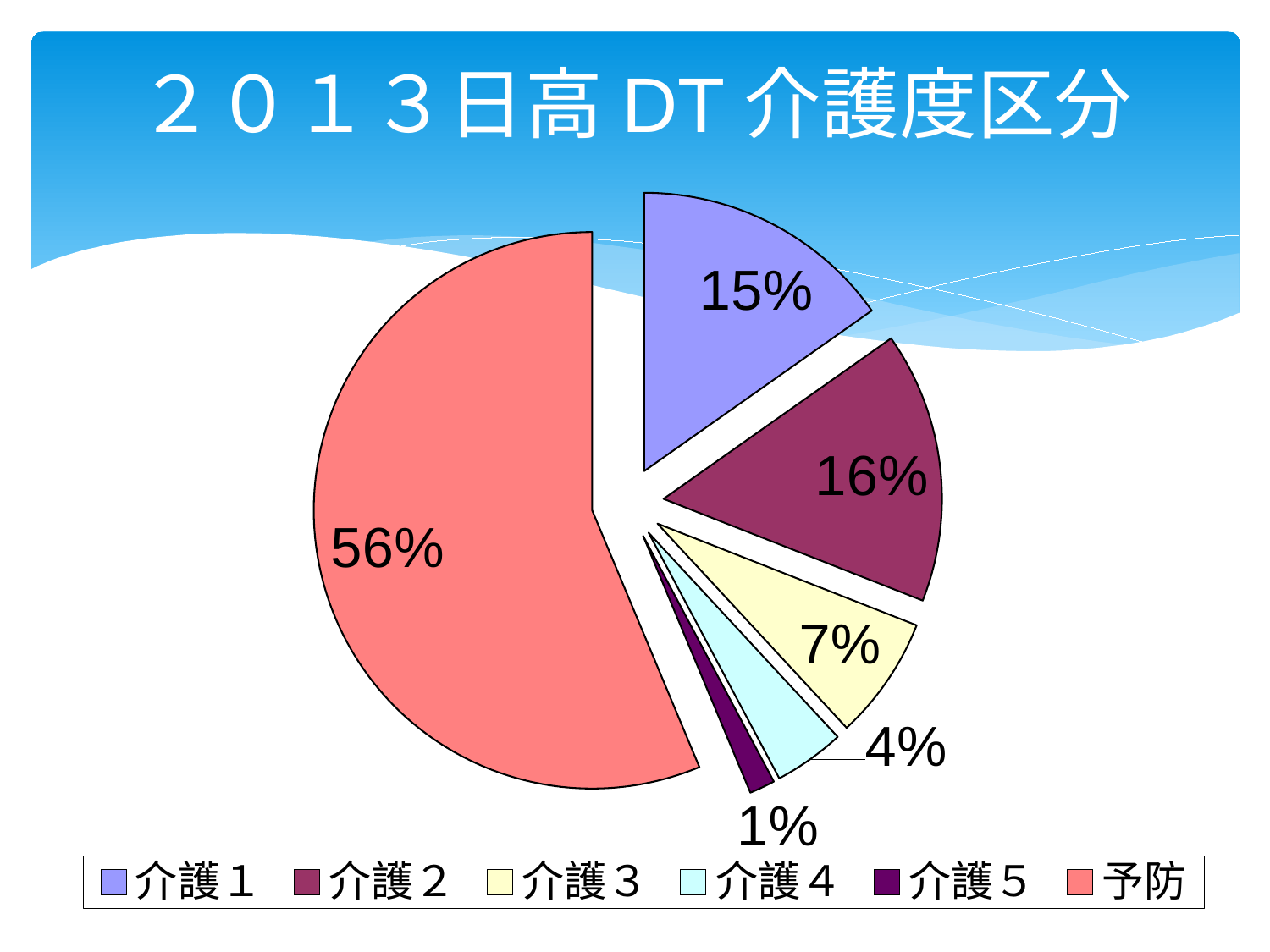

# ２０１３日高DT介護度区分

### Chart

| Category |  |
|---|---|
| 介護１ | 4045.0 |
| 介護２ | 4182.0 |
| 介護３ | 1902.0 |
| 介護４ | 1091.0 |
| 介護５ | 394.0 |
| 予防 | 14961.0 |